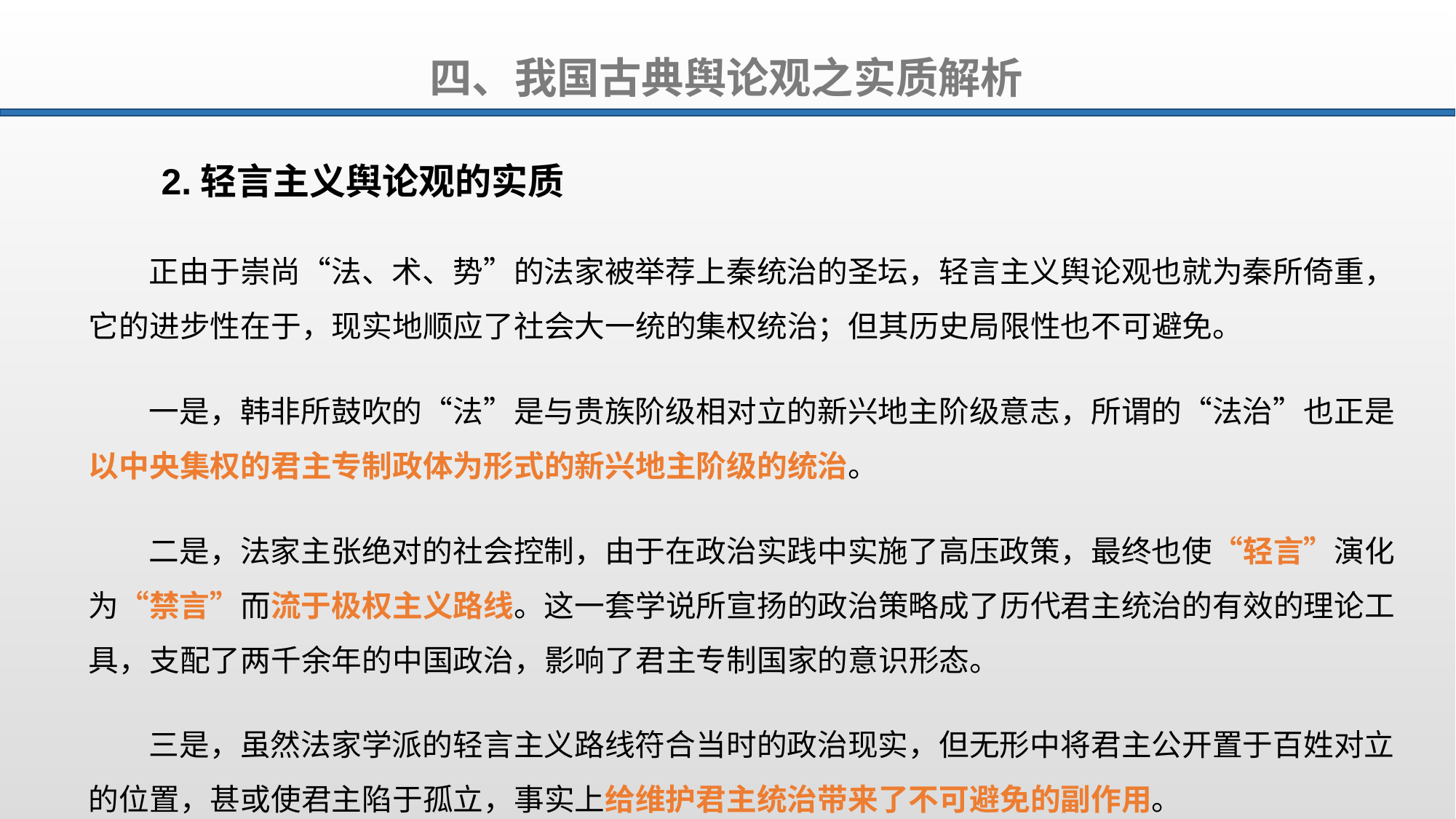

四、我国古典舆论观之实质解析

2.轻言主义舆论观的实质
正由于崇尚“法、术、势”的法家被举荐上秦统治的圣坛，轻言主义舆论观也就为秦所倚重，它的进步性在于，现实地顺应了社会大一统的集权统治；但其历史局限性也不可避免。
一是，韩非所鼓吹的“法”是与贵族阶级相对立的新兴地主阶级意志，所谓的“法治”也正是以中央集权的君主专制政体为形式的新兴地主阶级的统治。
二是，法家主张绝对的社会控制，由于在政治实践中实施了高压政策，最终也使“轻言”演化为“禁言”而流于极权主义路线。这一套学说所宣扬的政治策略成了历代君主统治的有效的理论工具，支配了两千余年的中国政治，影响了君主专制国家的意识形态。
三是，虽然法家学派的轻言主义路线符合当时的政治现实，但无形中将君主公开置于百姓对立的位置，甚或使君主陷于孤立，事实上给维护君主统治带来了不可避免的副作用。